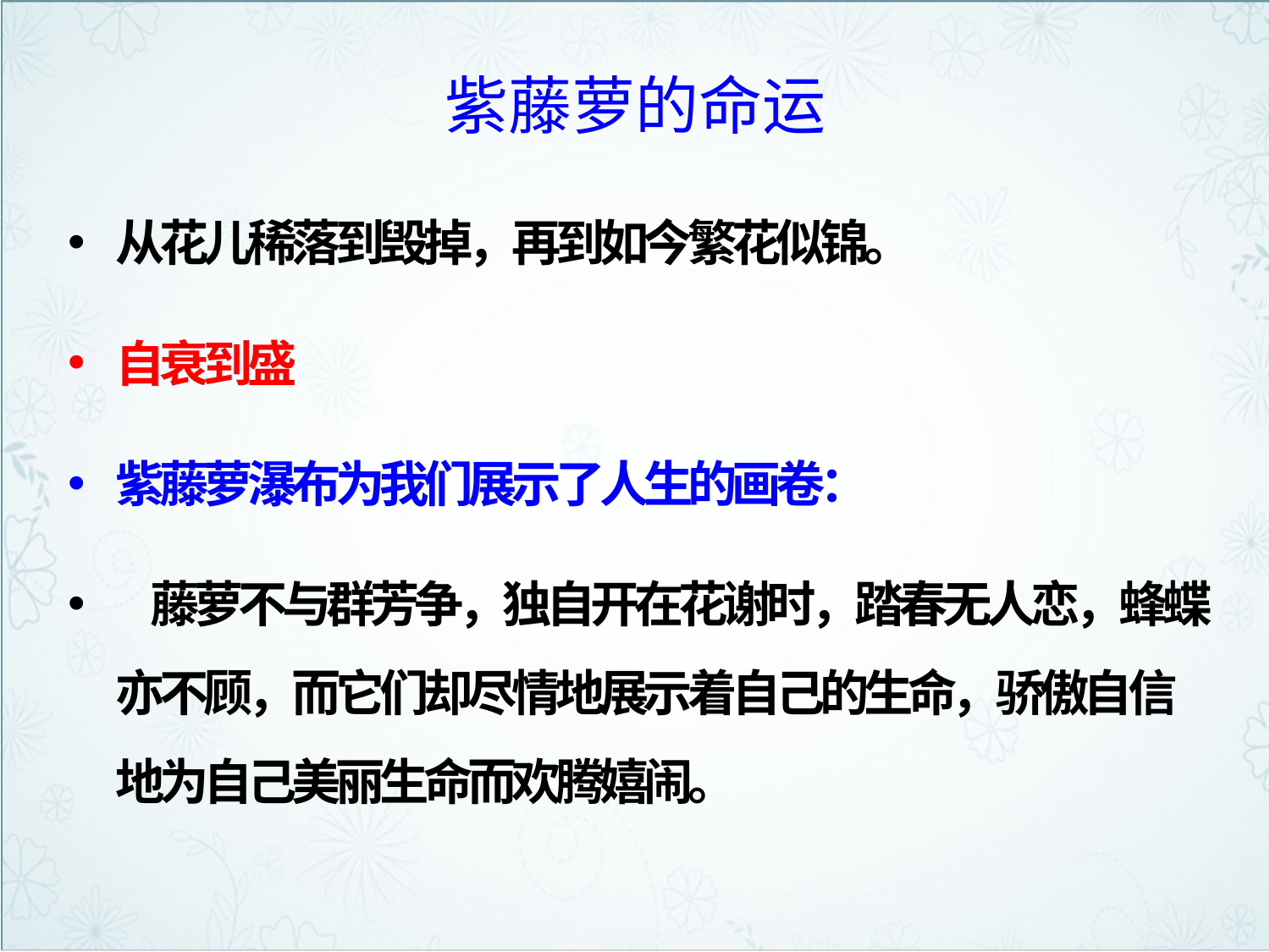

# 紫藤萝的命运
从花儿稀落到毁掉，再到如今繁花似锦。
自衰到盛
紫藤萝瀑布为我们展示了人生的画卷：
   藤萝不与群芳争，独自开在花谢时，踏春无人恋，蜂蝶亦不顾，而它们却尽情地展示着自己的生命，骄傲自信地为自己美丽生命而欢腾嬉闹。